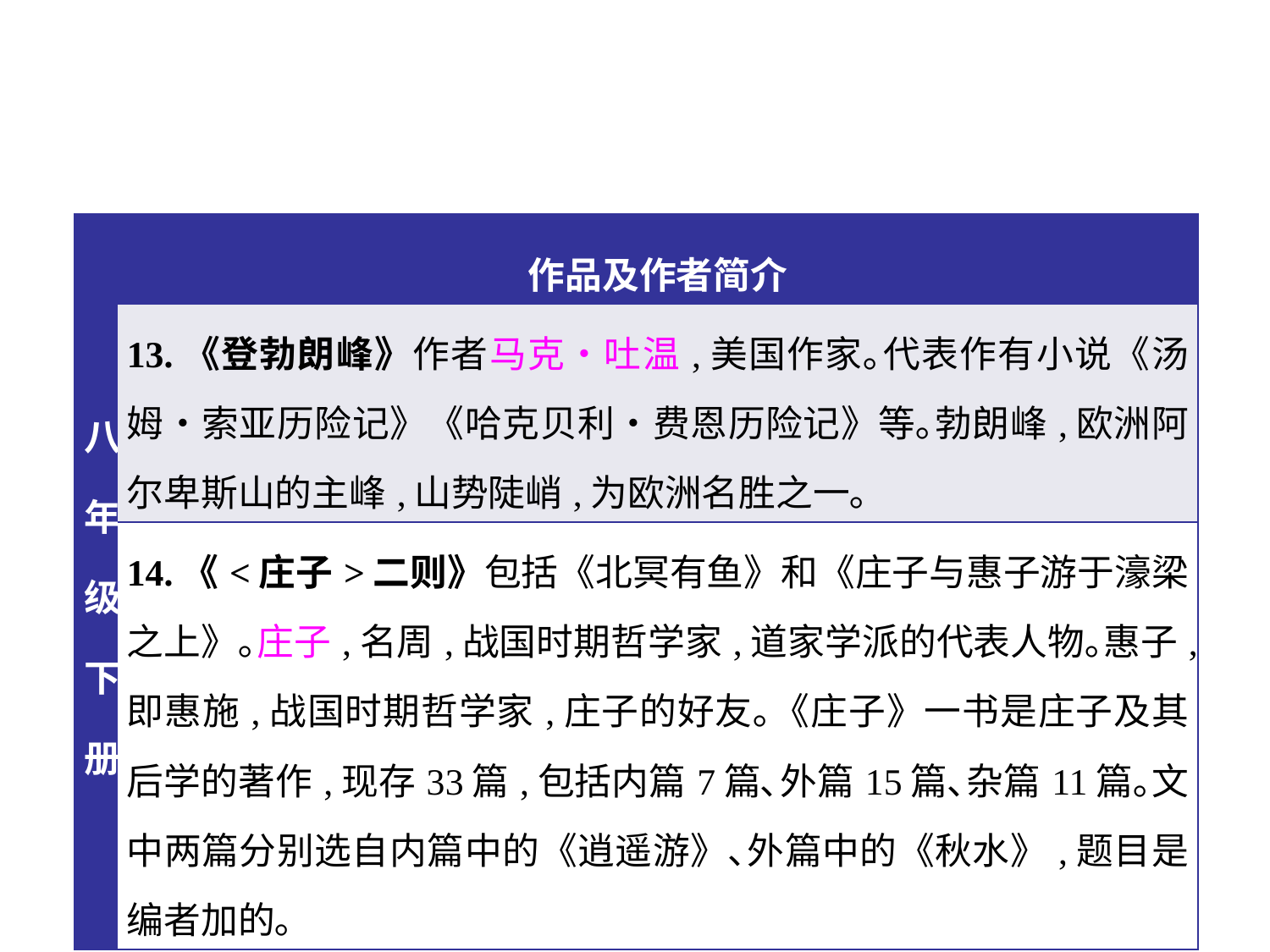

| 八年级下册 | 作品及作者简介 |
| --- | --- |
|  | 13.《登勃朗峰》作者马克•吐温,美国作家｡代表作有小说《汤姆•索亚历险记》《哈克贝利•费恩历险记》等｡勃朗峰,欧洲阿尔卑斯山的主峰,山势陡峭,为欧洲名胜之一｡ |
|  | 14.《<庄子>二则》包括《北冥有鱼》和《庄子与惠子游于濠梁之上》｡庄子,名周,战国时期哲学家,道家学派的代表人物｡惠子,即惠施,战国时期哲学家,庄子的好友｡《庄子》一书是庄子及其后学的著作,现存33篇,包括内篇7篇､外篇15篇､杂篇11篇｡文中两篇分别选自内篇中的《逍遥游》､外篇中的《秋水》,题目是编者加的｡ |